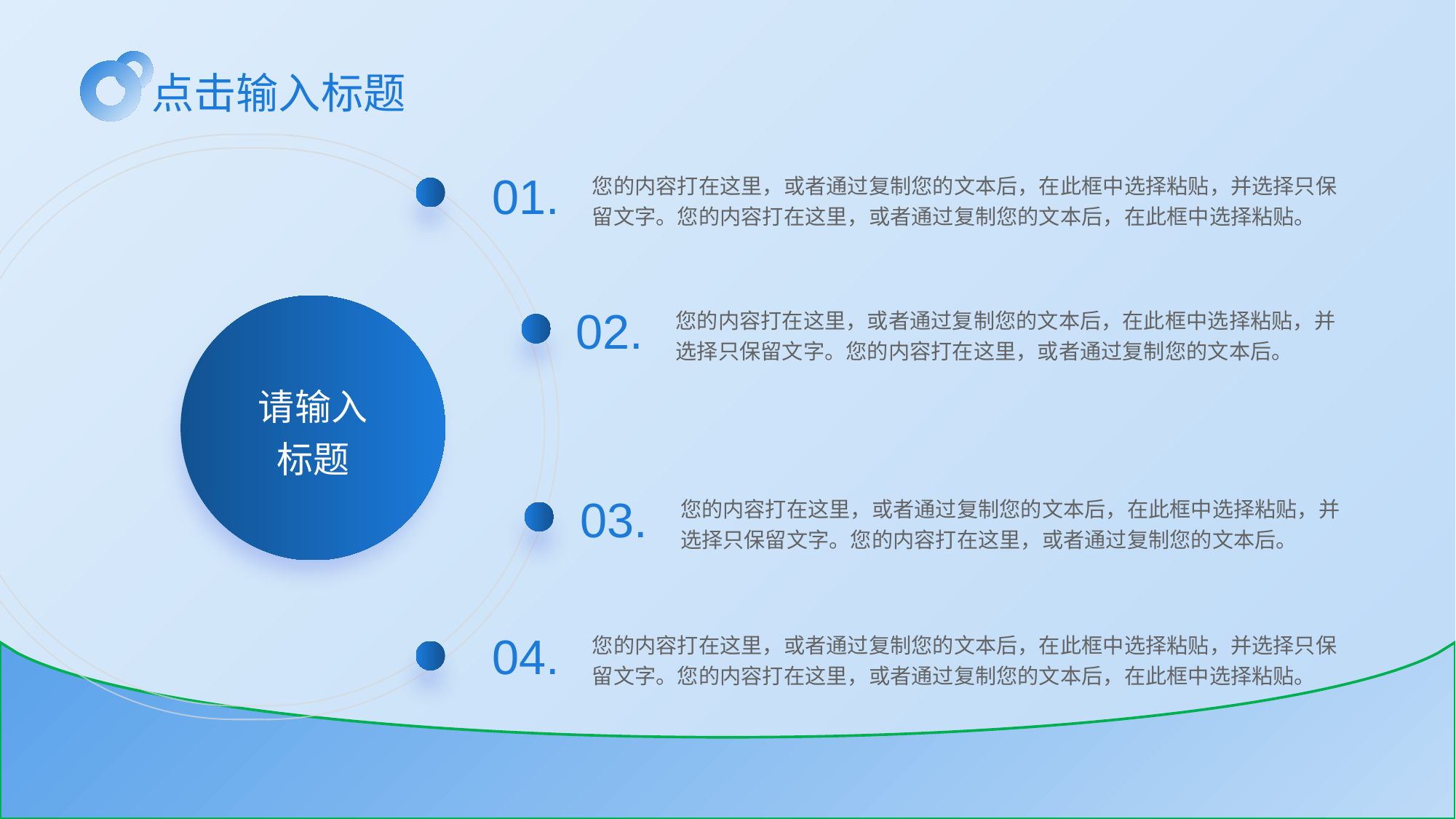

# 点击输入标题

01.
您的内容打在这里，或者通过复制您的文本后，在此框中选择粘贴，并选择只保留文字。您的内容打在这里，或者通过复制您的文本后，在此框中选择粘贴。
请输入
标题
02.
您的内容打在这里，或者通过复制您的文本后，在此框中选择粘贴，并选择只保留文字。您的内容打在这里，或者通过复制您的文本后。
03.
您的内容打在这里，或者通过复制您的文本后，在此框中选择粘贴，并选择只保留文字。您的内容打在这里，或者通过复制您的文本后。
04.
您的内容打在这里，或者通过复制您的文本后，在此框中选择粘贴，并选择只保留文字。您的内容打在这里，或者通过复制您的文本后，在此框中选择粘贴。